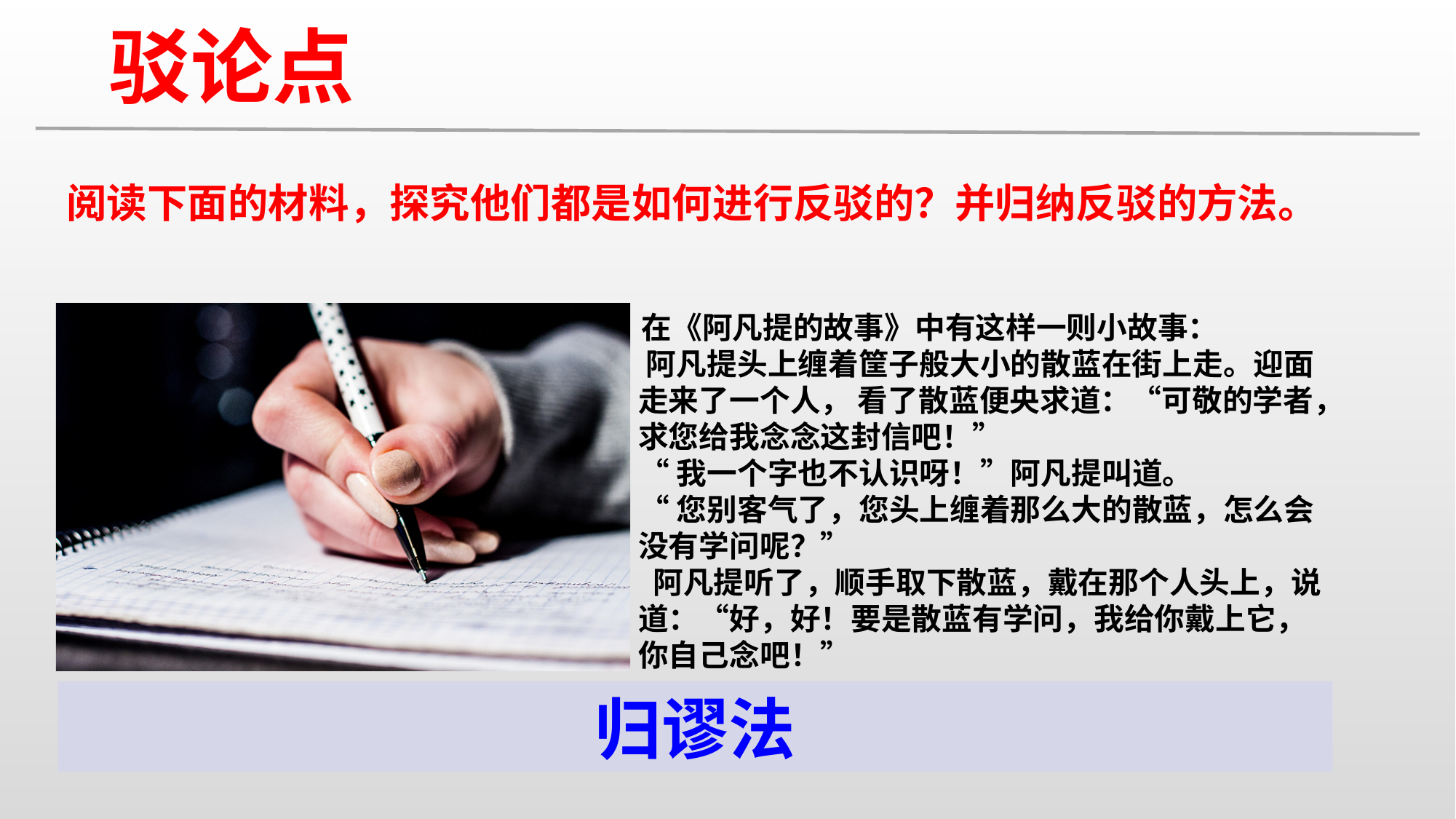

驳论点
阅读下面的材料，探究他们都是如何进行反驳的？并归纳反驳的方法。

       在《阿凡提的故事》中有这样一则小故事：
      阿凡提头上缠着筐子般大小的散蓝在街上走。迎面走来了一个人， 看了散蓝便央求道：“可敬的学者，求您给我念念这封信吧！”
      “我一个字也不认识呀！”阿凡提叫道。
      “您别客气了，您头上缠着那么大的散蓝，怎么会没有学问呢？”
       阿凡提听了，顺手取下散蓝，戴在那个人头上，说道：“好，好！要是散蓝有学问，我给你戴上它，你自己念吧！”
归谬法